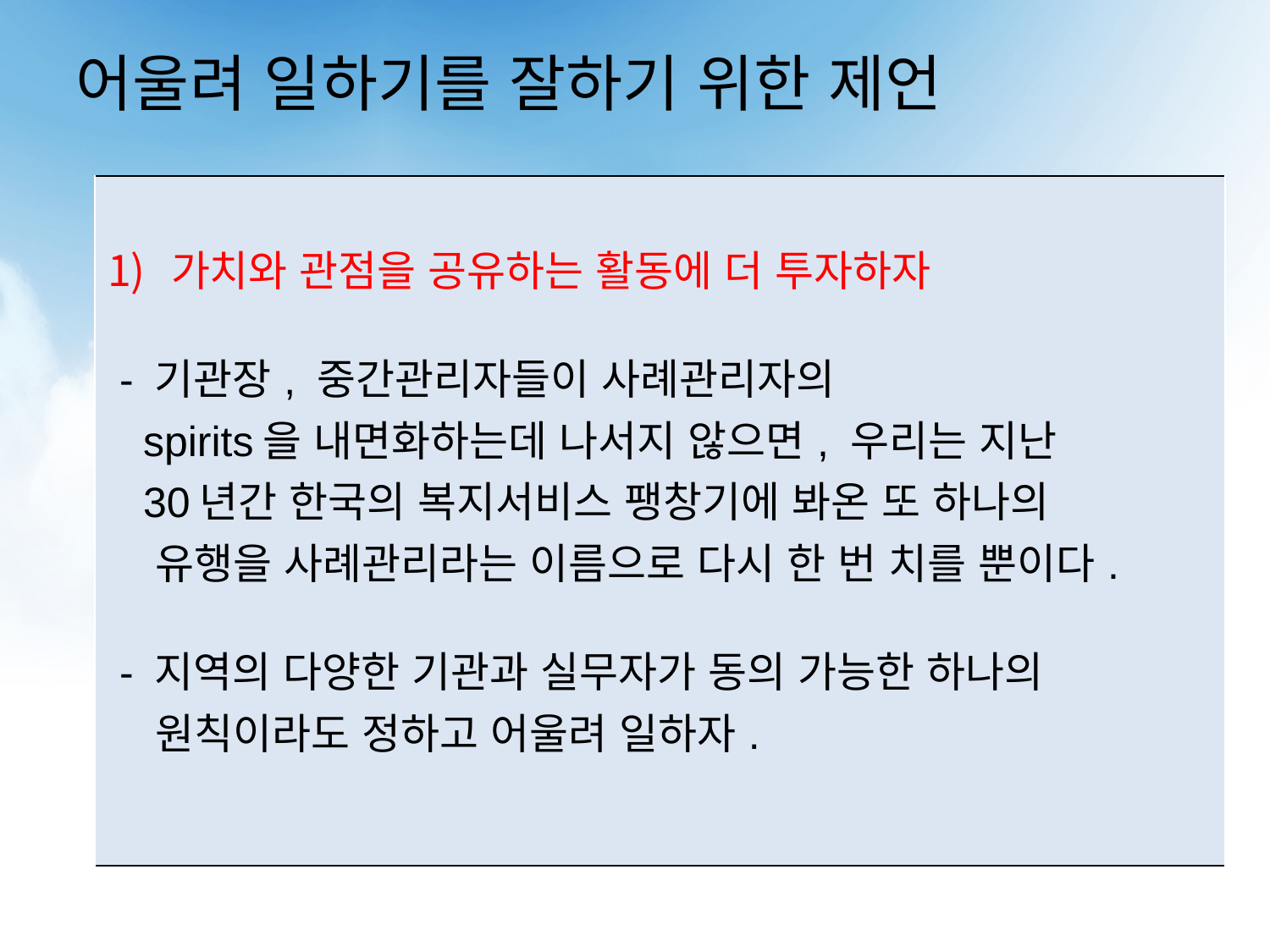

# 어울려 일하기를 잘하기 위한 제언
| 가치와 관점을 공유하는 활동에 더 투자하자 - 기관장, 중간관리자들이 사례관리자의 spirits을 내면화하는데 나서지 않으면, 우리는 지난 30년간 한국의 복지서비스 팽창기에 봐온 또 하나의 유행을 사례관리라는 이름으로 다시 한 번 치를 뿐이다. - 지역의 다양한 기관과 실무자가 동의 가능한 하나의 원칙이라도 정하고 어울려 일하자. |
| --- |